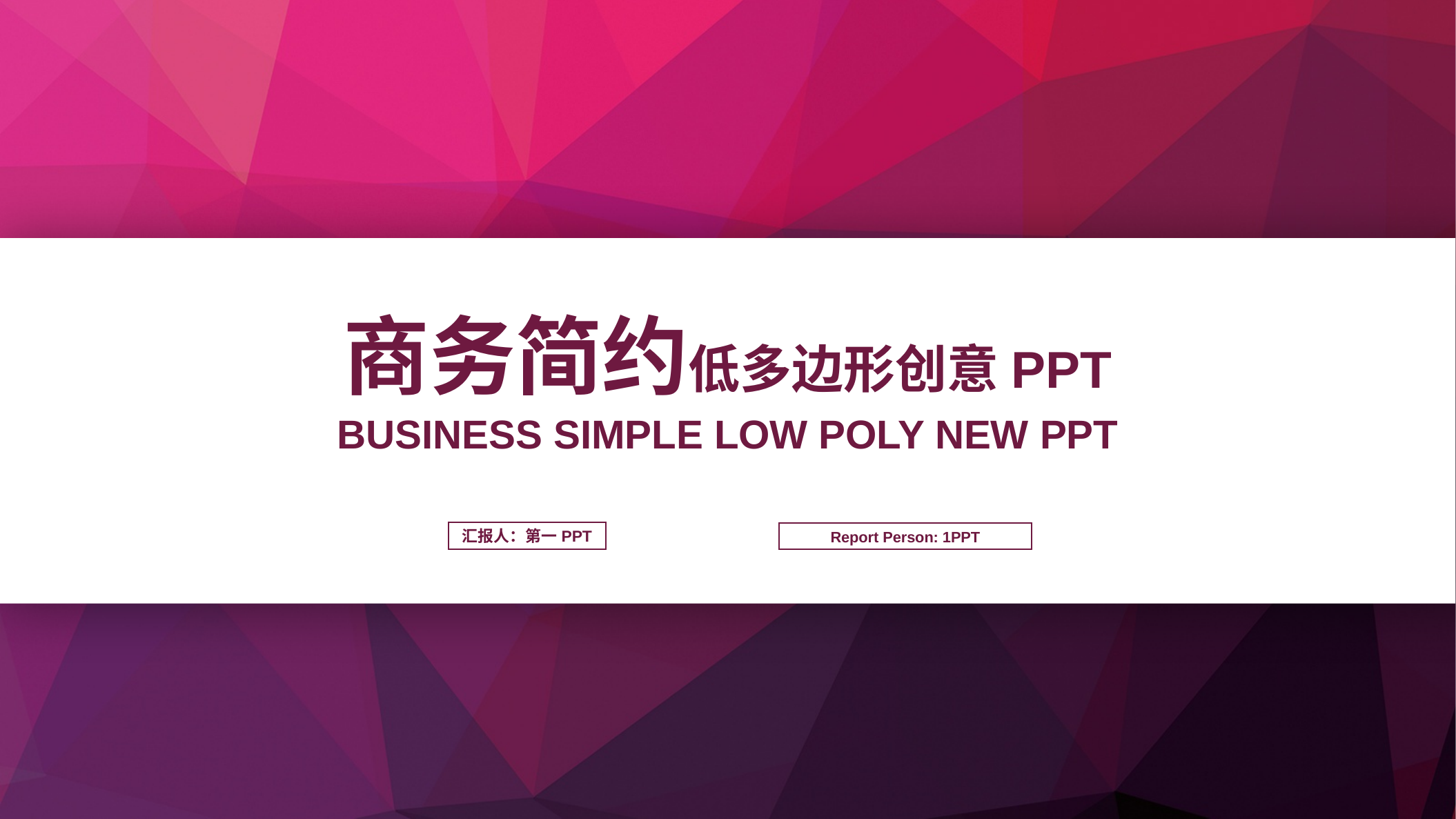

商务简约低多边形创意PPT
BUSINESS SIMPLE LOW POLY NEW PPT
汇报人：第一PPT
Report Person: 1PPT